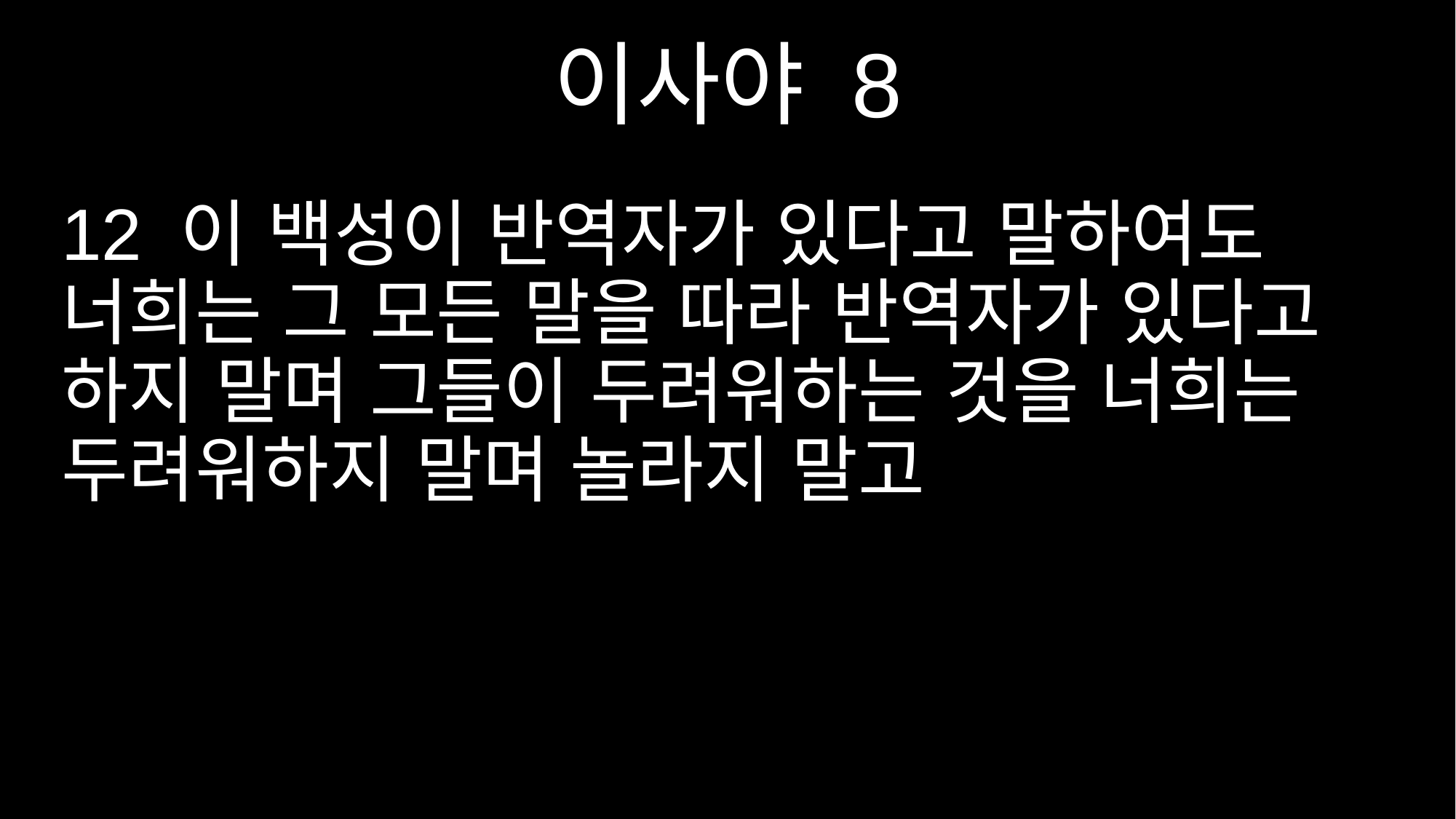

이사야 8
12 이 백성이 반역자가 있다고 말하여도 너희는 그 모든 말을 따라 반역자가 있다고 하지 말며 그들이 두려워하는 것을 너희는 두려워하지 말며 놀라지 말고